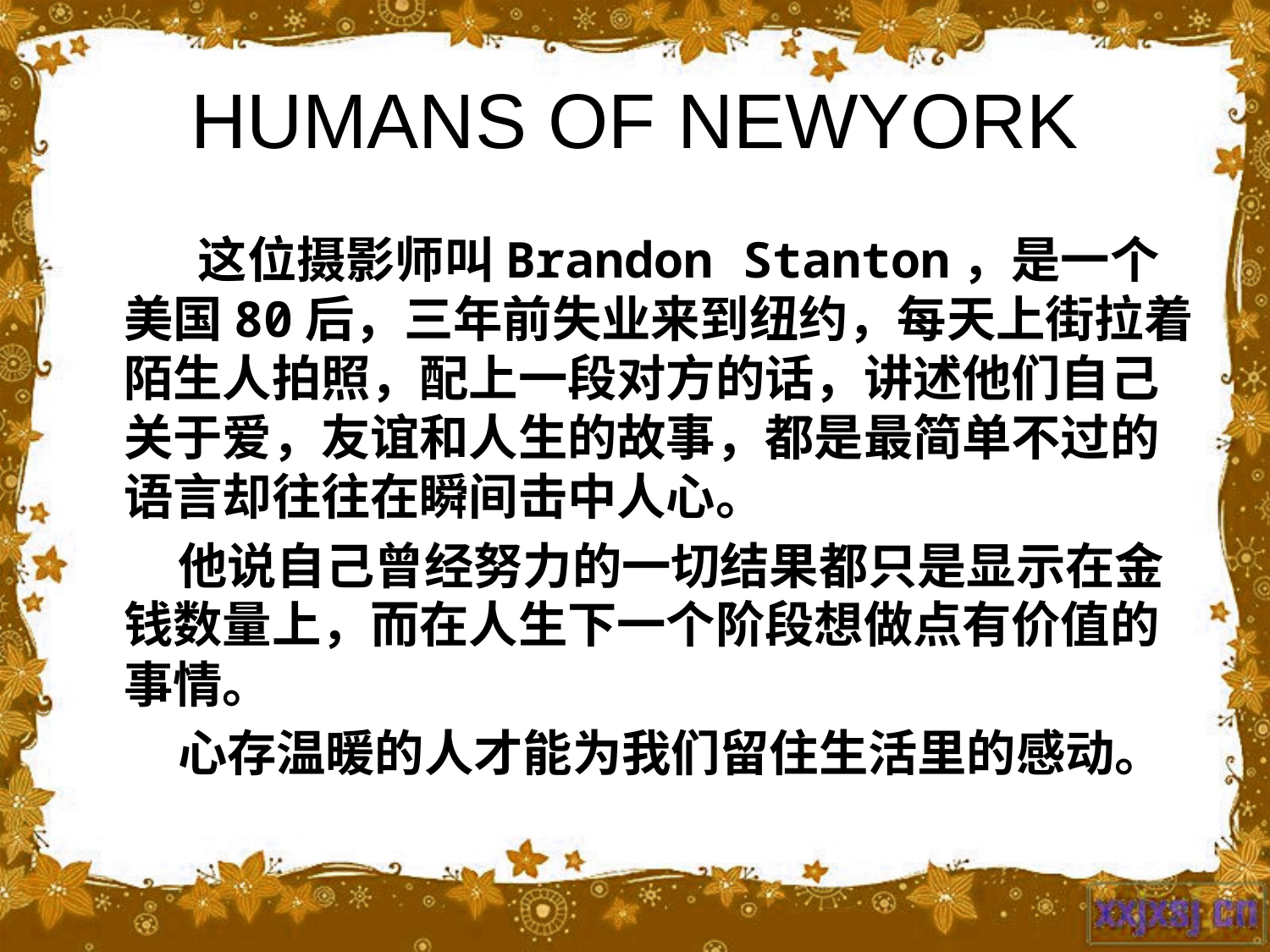

# HUMANS OF NEWYORK
          这位摄影师叫Brandon Stanton，是一个美国80后，三年前失业来到纽约，每天上街拉着陌生人拍照，配上一段对方的话，讲述他们自己关于爱，友谊和人生的故事，都是最简单不过的语言却往往在瞬间击中人心。
        他说自己曾经努力的一切结果都只是显示在金钱数量上，而在人生下一个阶段想做点有价值的事情。
        心存温暖的人才能为我们留住生活里的感动。